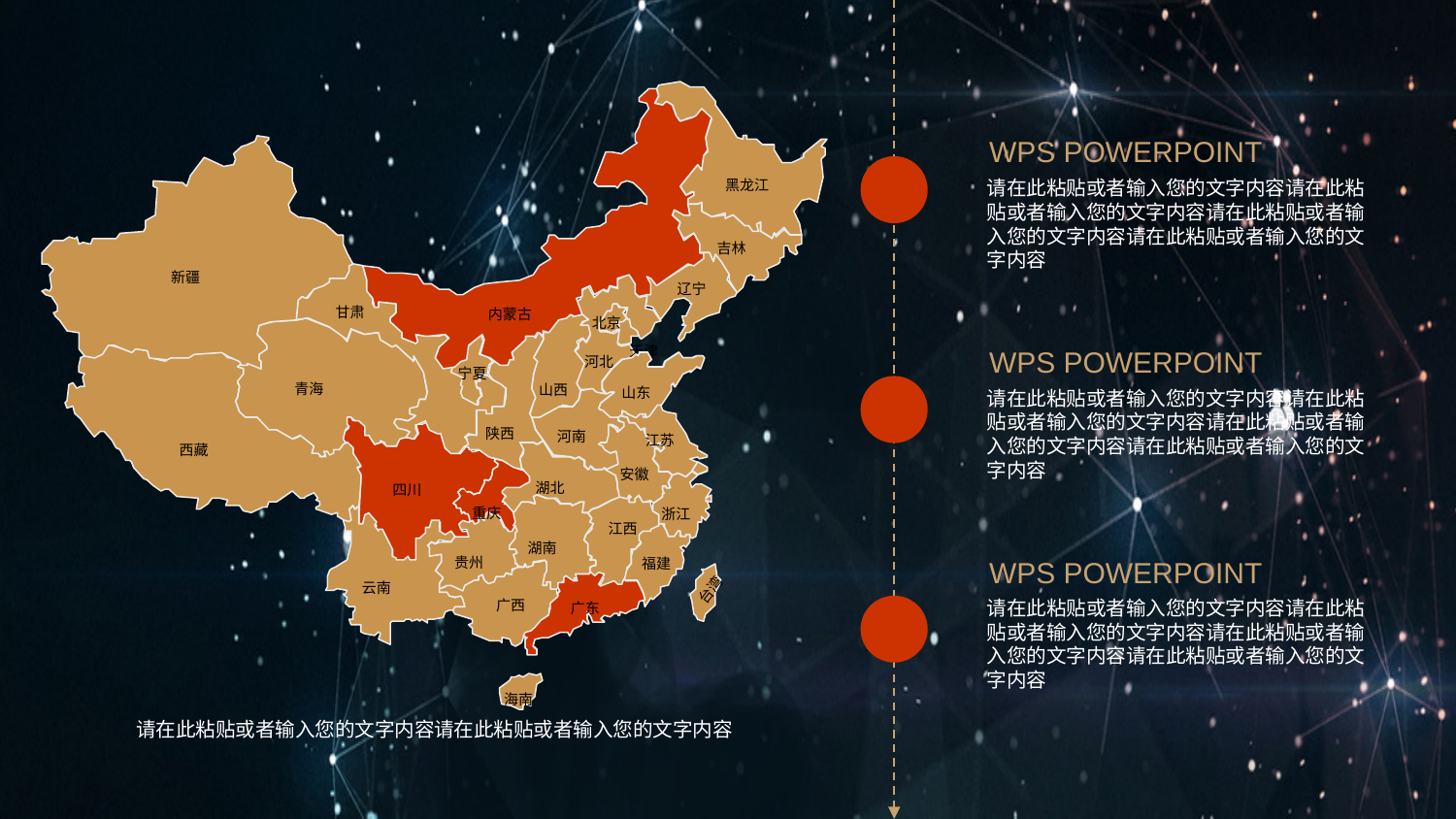

WPS POWERPOINT

黑龙江
请在此粘贴或者输入您的文字内容请在此粘贴或者输入您的文字内容请在此粘贴或者输入您的文字内容请在此粘贴或者输入您的文字内容

吉林

新疆

辽宁
甘肃
内蒙古

北京

天津
WPS POWERPOINT

河北

宁夏
青海
山西

山东
请在此粘贴或者输入您的文字内容请在此粘贴或者输入您的文字内容请在此粘贴或者输入您的文字内容请在此粘贴或者输入您的文字内容

陕西
河南
江苏
西藏

安徽

湖北
四川

重庆
浙江

江西

湖南
贵州
WPS POWERPOINT
福建

云南
台湾
广西
请在此粘贴或者输入您的文字内容请在此粘贴或者输入您的文字内容请在此粘贴或者输入您的文字内容请在此粘贴或者输入您的文字内容
广东

海南
请在此粘贴或者输入您的文字内容请在此粘贴或者输入您的文字内容